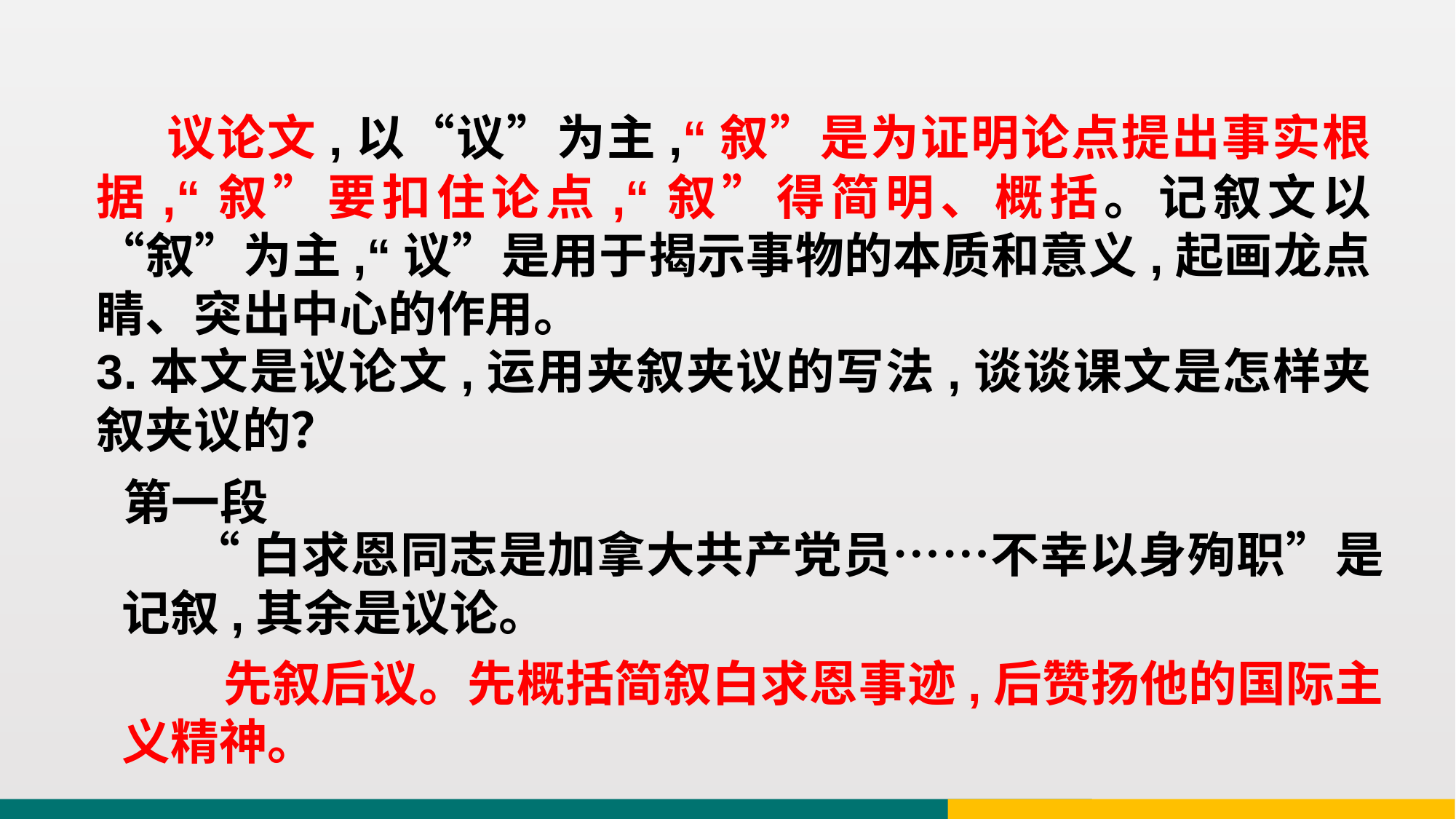

议论文,以“议”为主,“叙”是为证明论点提出事实根据,“叙”要扣住论点,“叙”得简明、概括。记叙文以“叙”为主,“议”是用于揭示事物的本质和意义,起画龙点睛、突出中心的作用。
3.本文是议论文,运用夹叙夹议的写法,谈谈课文是怎样夹叙夹议的？
第一段
      “白求恩同志是加拿大共产党员……不幸以身殉职”是记叙,其余是议论。
        先叙后议。先概括简叙白求恩事迹,后赞扬他的国际主义精神。